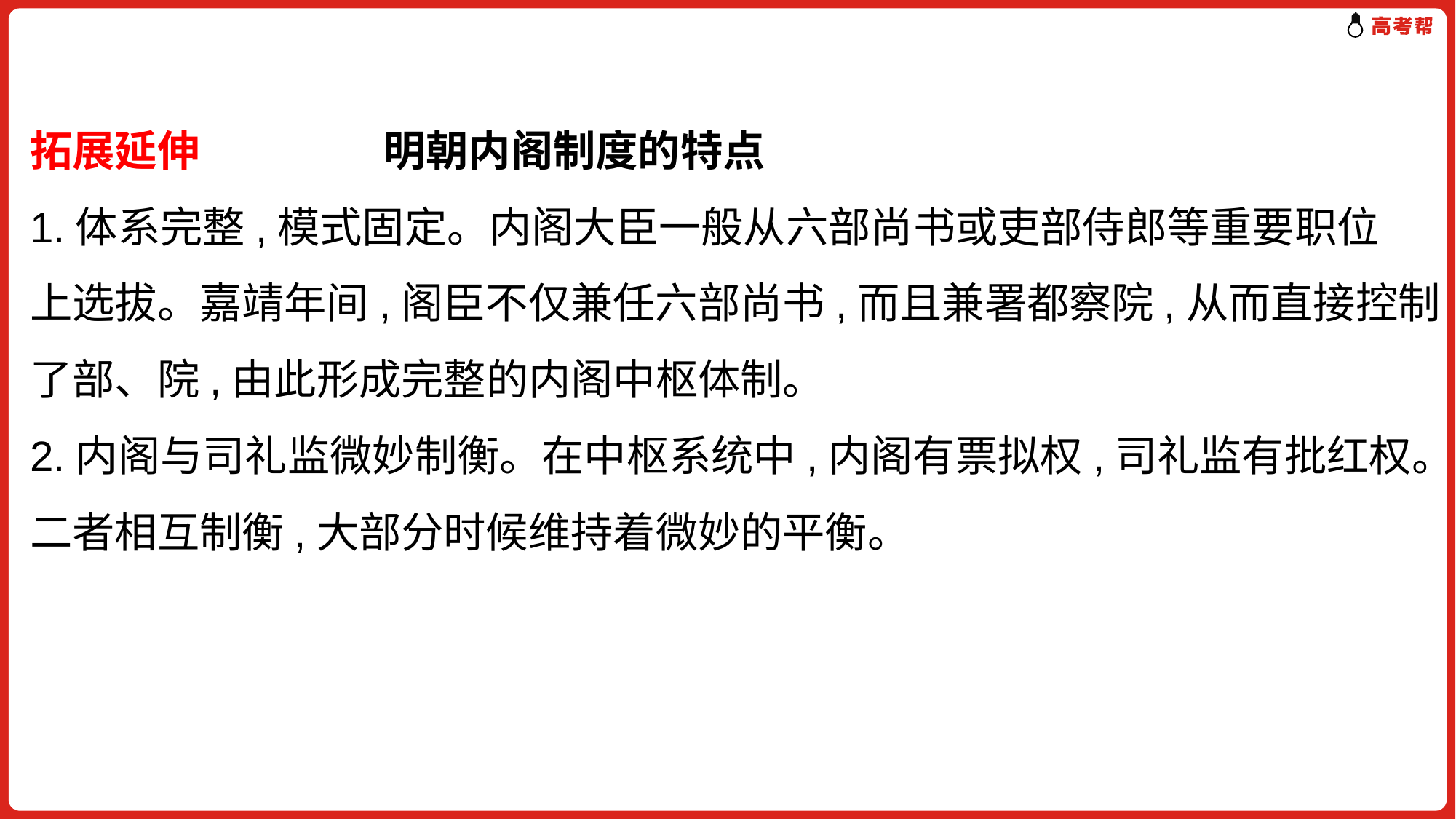

拓展延伸　               明朝内阁制度的特点
1.体系完整,模式固定。内阁大臣一般从六部尚书或吏部侍郎等重要职位
上选拔。嘉靖年间,阁臣不仅兼任六部尚书,而且兼署都察院,从而直接控制
了部、院,由此形成完整的内阁中枢体制。
2.内阁与司礼监微妙制衡。在中枢系统中,内阁有票拟权,司礼监有批红权。
二者相互制衡,大部分时候维持着微妙的平衡。